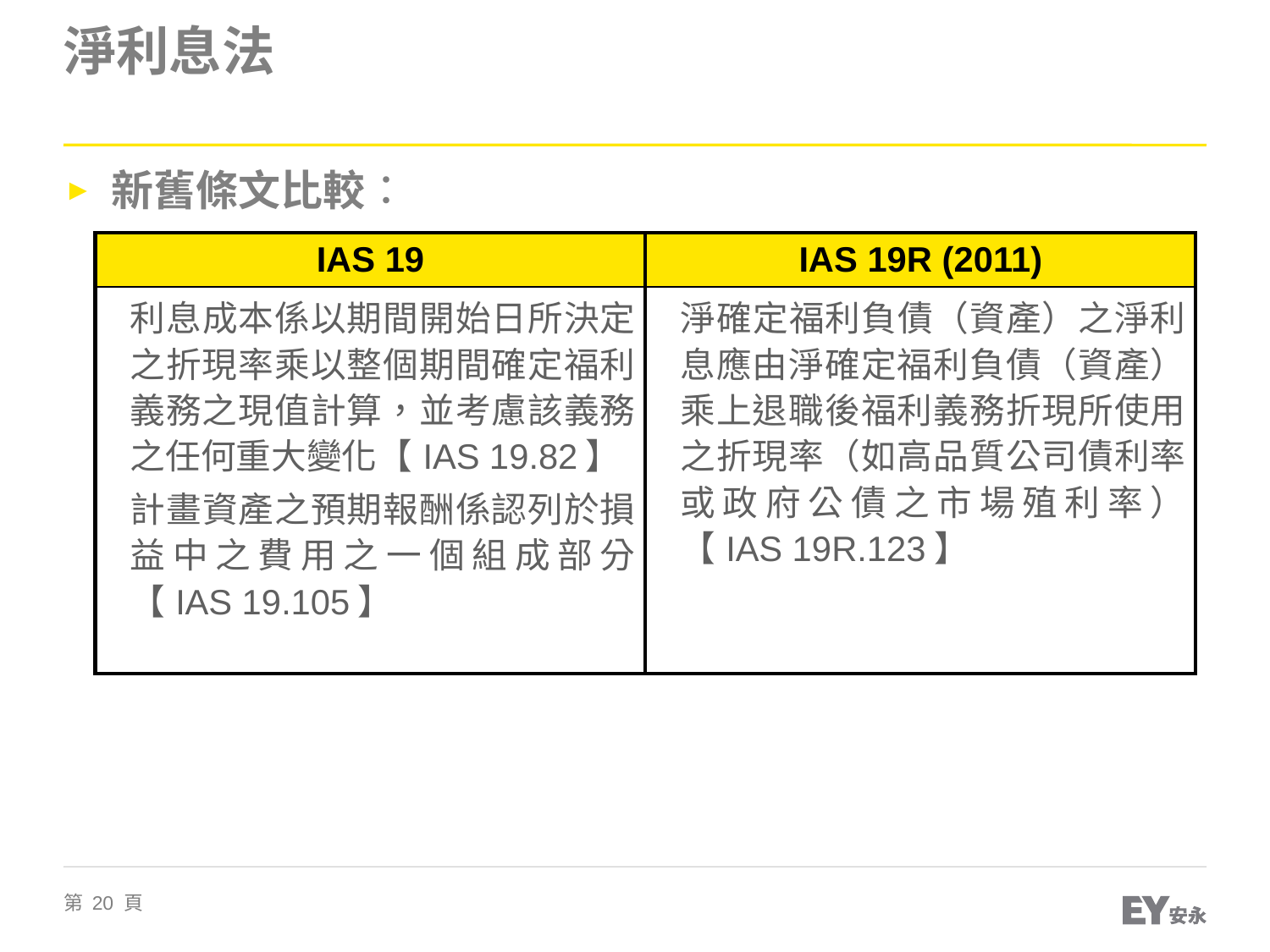

# 淨利息法
新舊條文比較：

| IAS 19 | IAS 19R (2011) |
| --- | --- |
| 利息成本係以期間開始日所決定之折現率乘以整個期間確定福利義務之現值計算，並考慮該義務之任何重大變化【IAS 19.82】 計畫資產之預期報酬係認列於損益中之費用之一個組成部分【IAS 19.105】 | 淨確定福利負債（資產）之淨利息應由淨確定福利負債（資產）乘上退職後福利義務折現所使用之折現率（如高品質公司債利率或政府公債之市場殖利率）【IAS 19R.123】 |